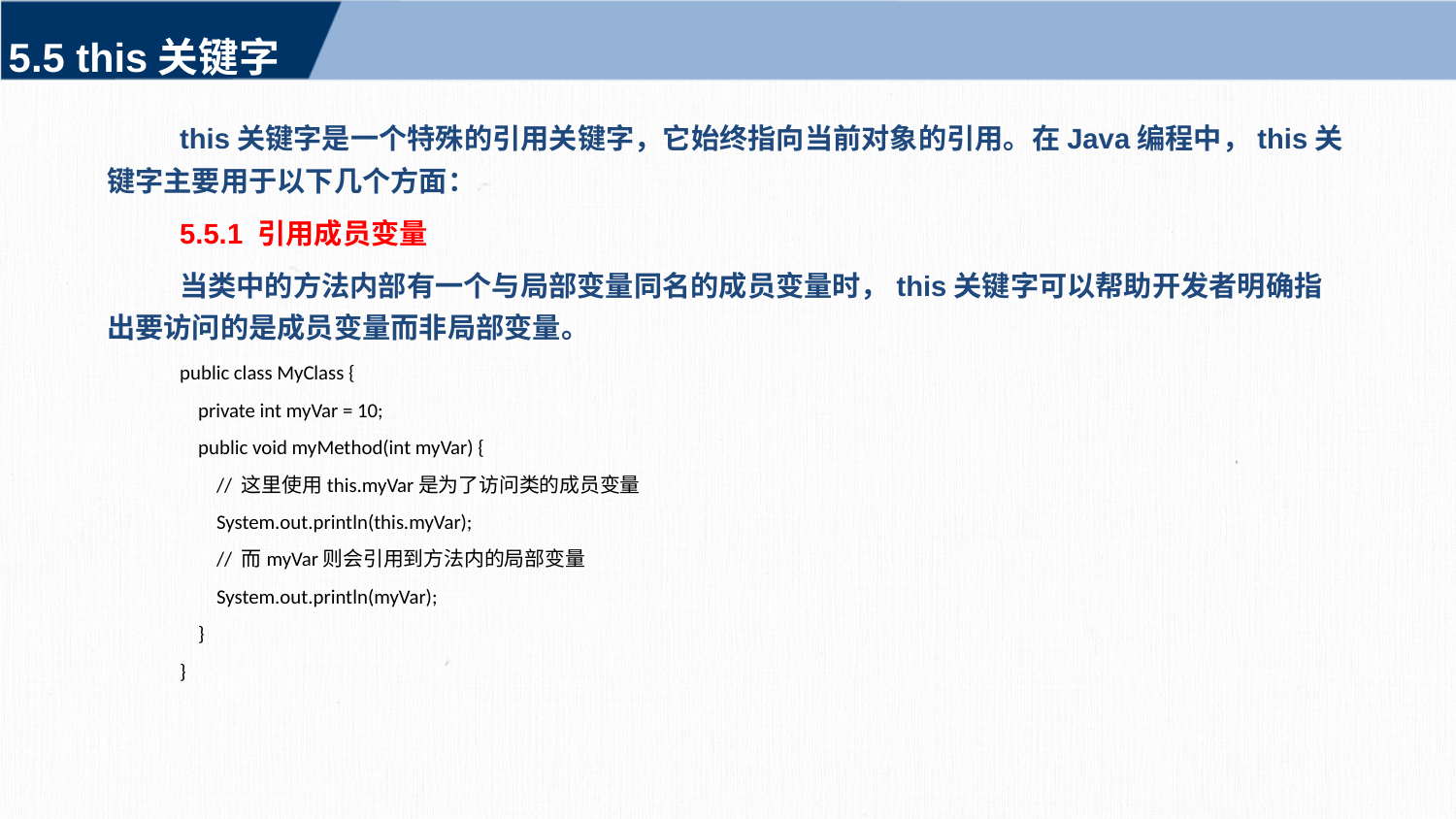

5.5 this关键字

this关键字是一个特殊的引用关键字，它始终指向当前对象的引用。在Java编程中，this关键字主要用于以下几个方面：
5.5.1 引用成员变量
当类中的方法内部有一个与局部变量同名的成员变量时，this关键字可以帮助开发者明确指出要访问的是成员变量而非局部变量。
public class MyClass {
    private int myVar = 10;
    public void myMethod(int myVar) {
        // 这里使用this.myVar是为了访问类的成员变量
        System.out.println(this.myVar);
        // 而myVar则会引用到方法内的局部变量
        System.out.println(myVar);
    }
}